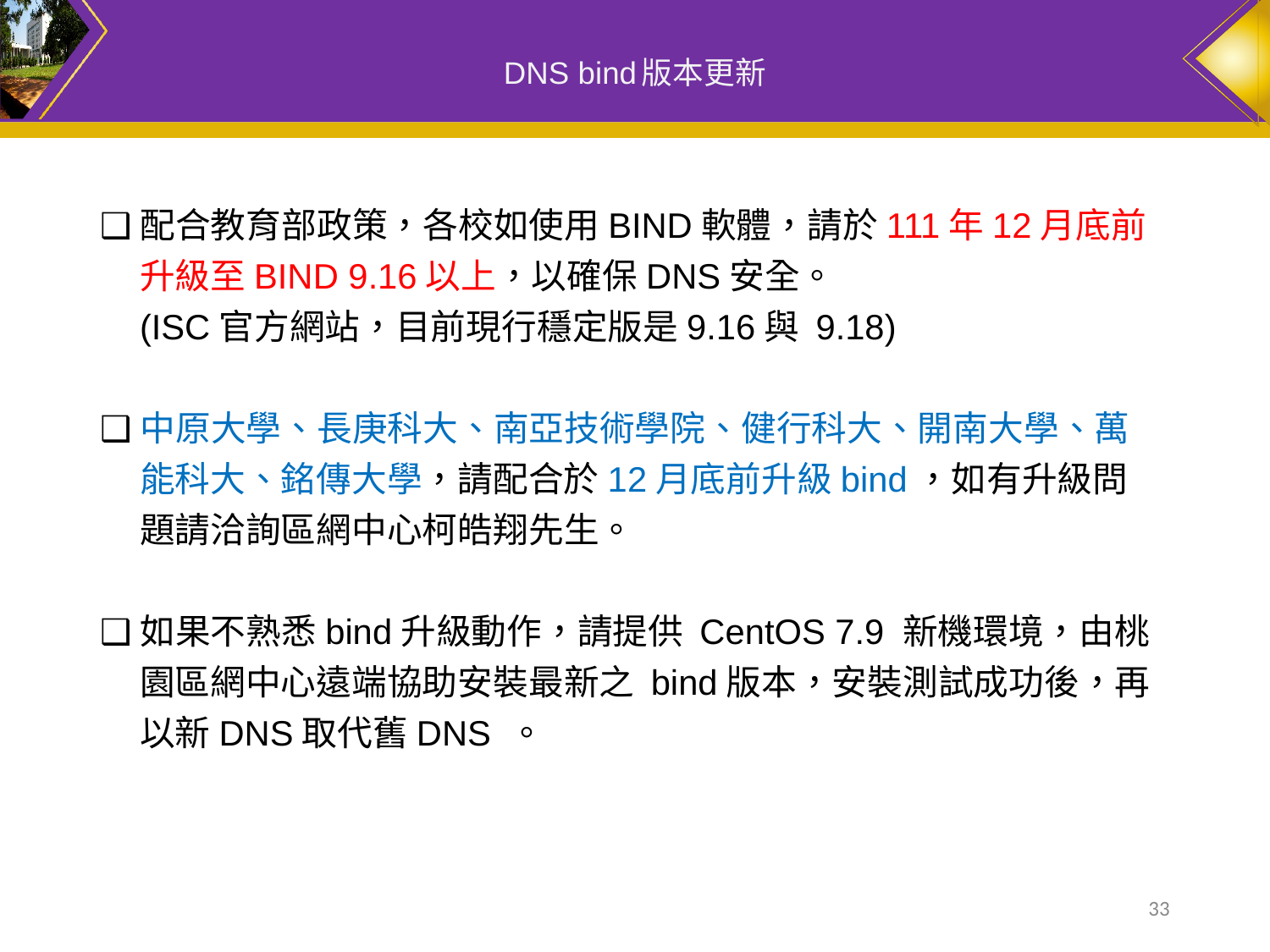

# DNS bind版本更新
❑配合教育部政策，各校如使用BIND軟體，請於111年12月底前升級至BIND 9.16以上，以確保DNS安全。
(ISC官方網站，目前現行穩定版是9.16與 9.18)

❑中原大學、長庚科大、南亞技術學院、健行科大、開南大學、萬能科大、銘傳大學，請配合於12月底前升級bind，如有升級問題請洽詢區網中心柯皓翔先生。

❑如果不熟悉bind升級動作，請提供 CentOS 7.9 新機環境，由桃園區網中心遠端協助安裝最新之 bind版本，安裝測試成功後，再以新DNS取代舊DNS 。

33